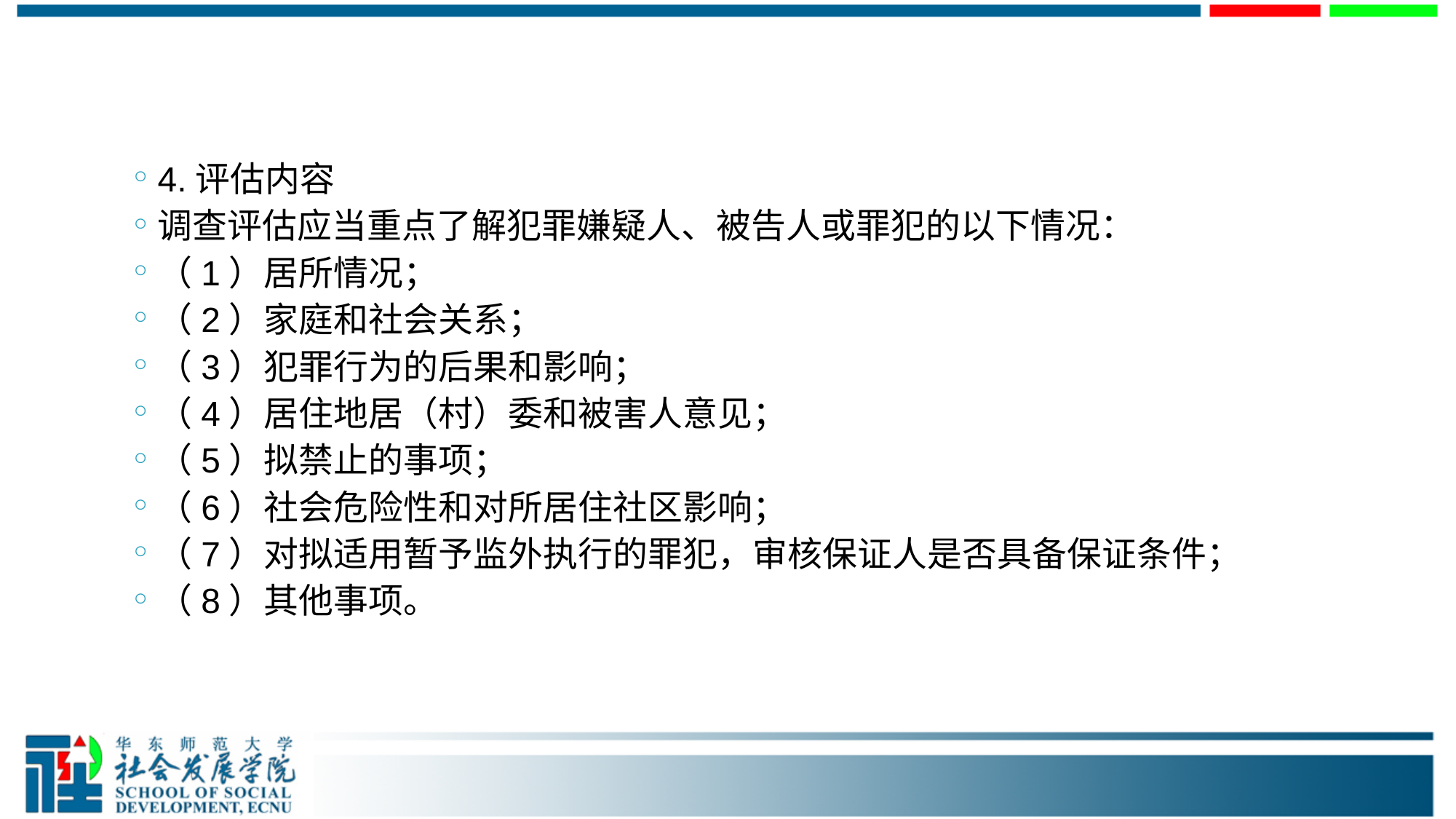

#
4.评估内容
调查评估应当重点了解犯罪嫌疑人、被告人或罪犯的以下情况：
（1）居所情况；
（2）家庭和社会关系；
（3）犯罪行为的后果和影响；
（4）居住地居（村）委和被害人意见；
（5）拟禁止的事项；
（6）社会危险性和对所居住社区影响；
（7）对拟适用暂予监外执行的罪犯，审核保证人是否具备保证条件；
（8）其他事项。